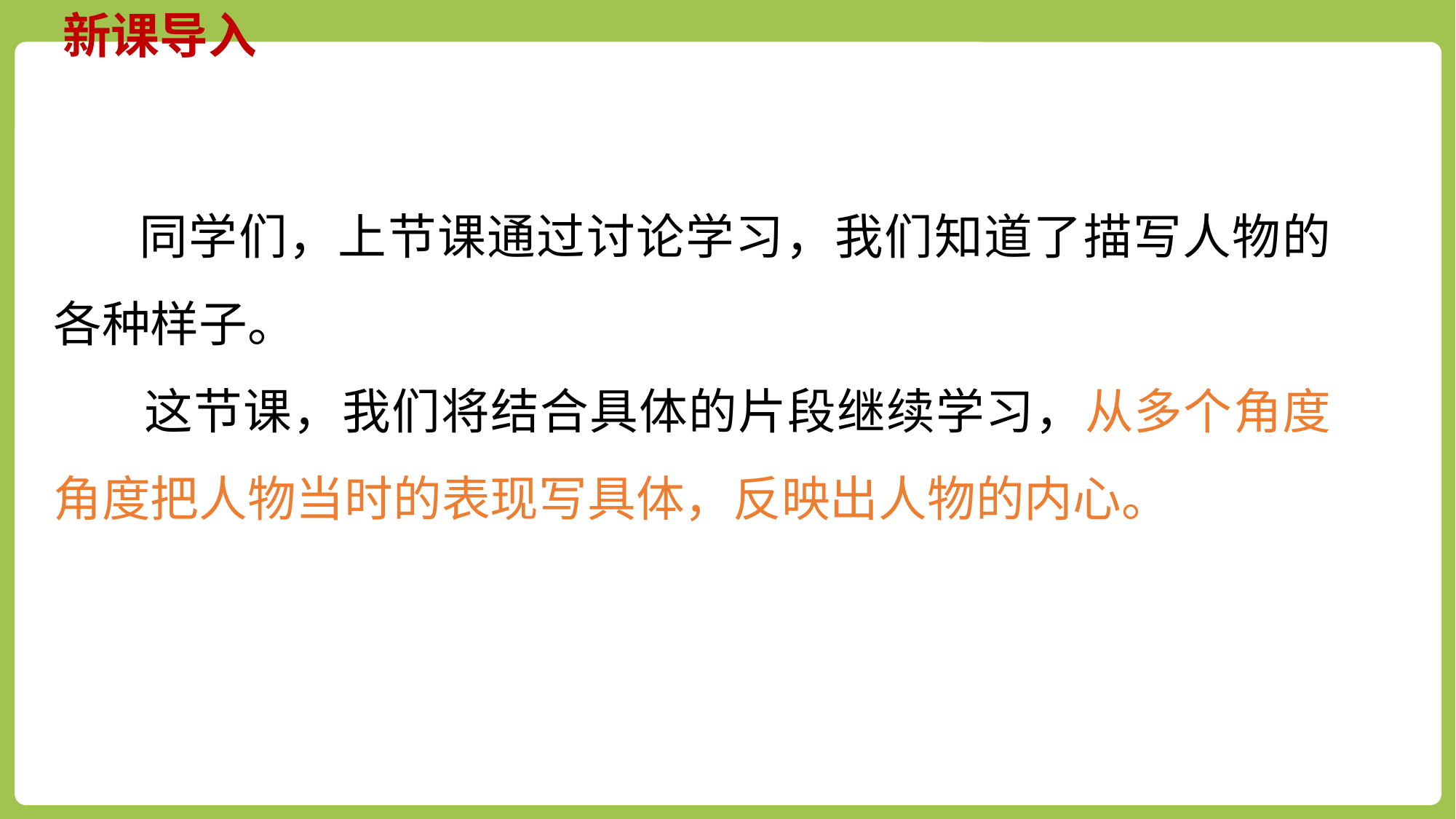

新课导入
   同学们，上节课通过讨论学习，我们知道了描写人物的各种样子。
   这节课，我们将结合具体的片段继续学习，从多个角度角度把人物当时的表现写具体，反映出人物的内心。